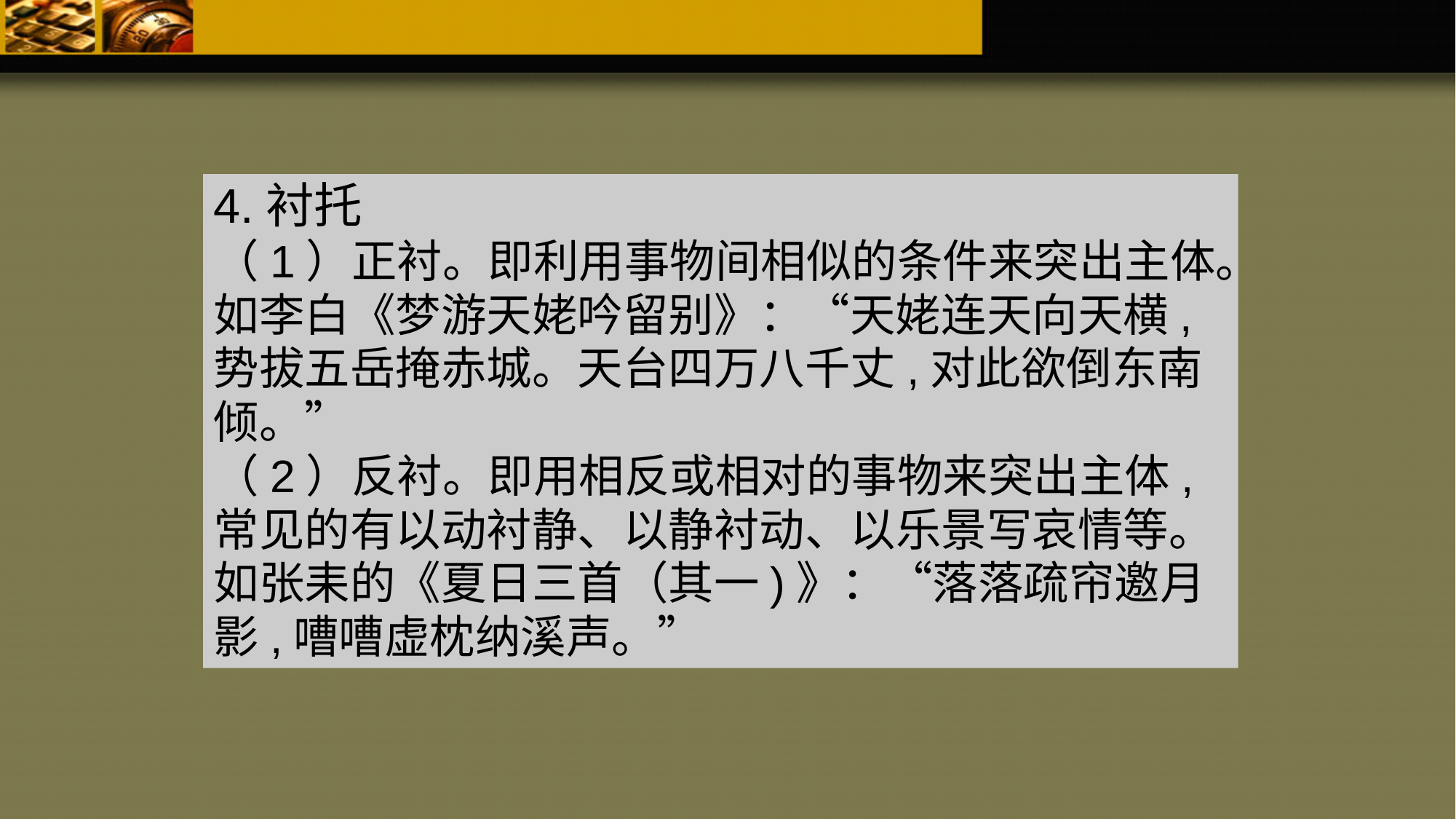

4.衬托
（1）正衬。即利用事物间相似的条件来突出主体。如李白《梦游天姥吟留别》：“天姥连天向天横,势拔五岳掩赤城。天台四万八千丈,对此欲倒东南倾。”
（2）反衬。即用相反或相对的事物来突出主体,常见的有以动衬静、以静衬动、以乐景写哀情等。
如张耒的《夏日三首（其一)》：“落落疏帘邀月影,嘈嘈虚枕纳溪声。”